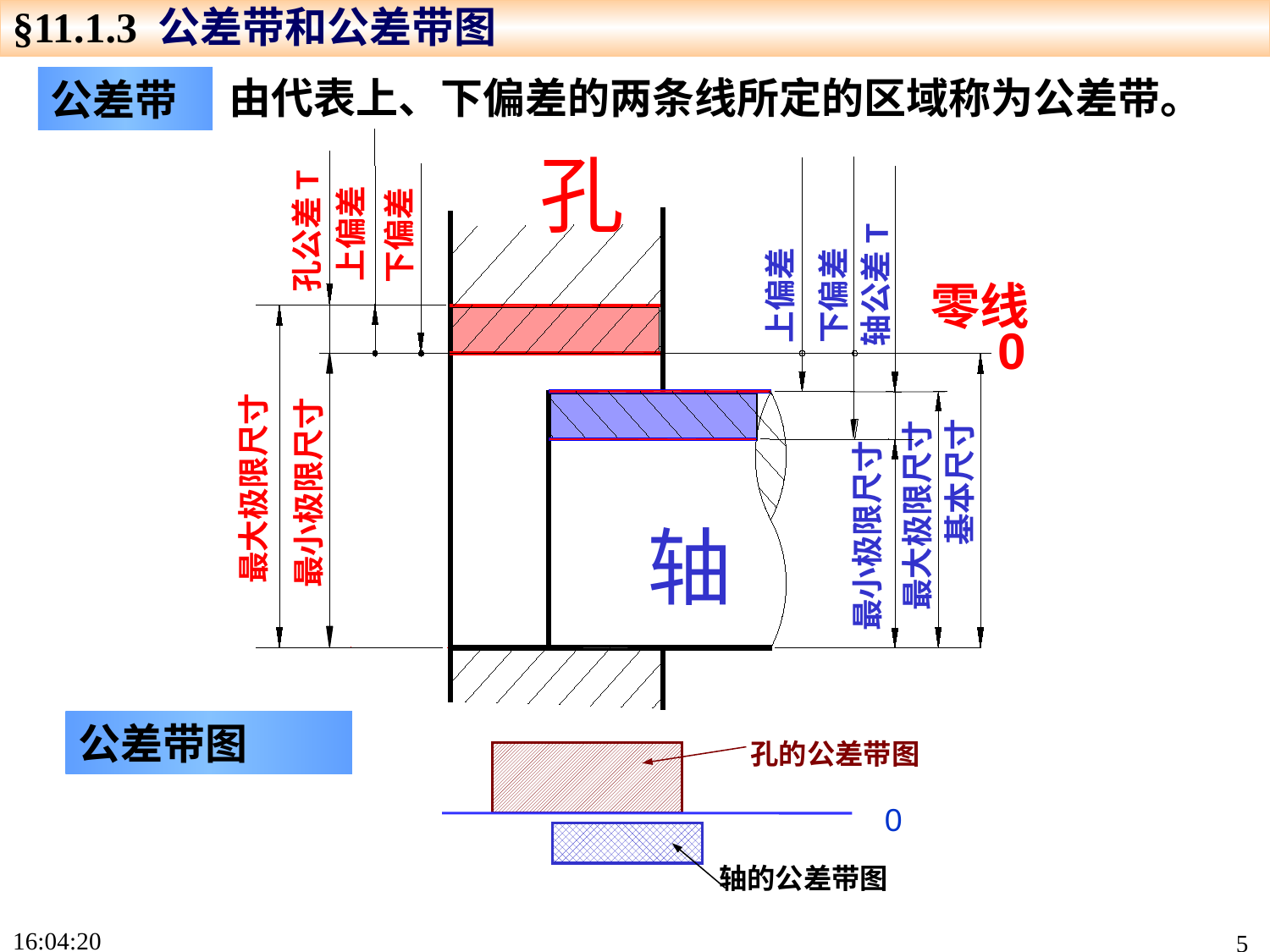

§11.1.3 公差带和公差带图
由代表上、下偏差的两条线所定的区域称为公差带。
公差带

孔

孔公差T
上偏差
下偏差
轴公差T
零线
上偏差
下偏差

0

轴

基本尺寸
最大极限尺寸
最小极限尺寸
最大极限尺寸
最小极限尺寸

公差带图
孔的公差带图

0

轴的公差带图
16:04:20
5